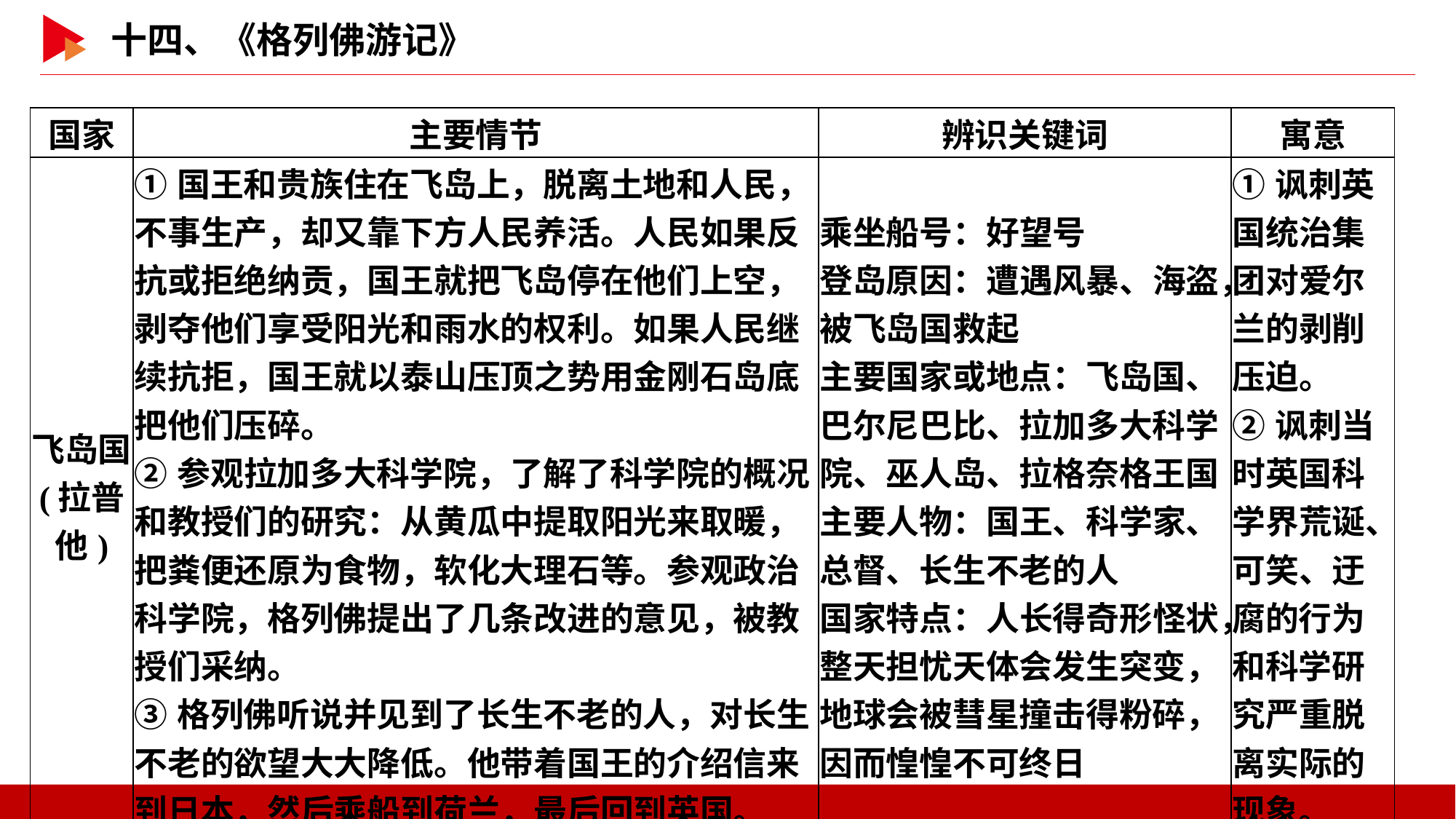

| 国家 | 主要情节 | 辨识关键词 | 寓意 |
| --- | --- | --- | --- |
| 飞岛国 (拉普他) | ①国王和贵族住在飞岛上，脱离土地和人民，不事生产，却又靠下方人民养活。人民如果反抗或拒绝纳贡，国王就把飞岛停在他们上空，剥夺他们享受阳光和雨水的权利。如果人民继续抗拒，国王就以泰山压顶之势用金刚石岛底把他们压碎。 ②参观拉加多大科学院，了解了科学院的概况和教授们的研究：从黄瓜中提取阳光来取暖，把粪便还原为食物，软化大理石等。参观政治科学院，格列佛提出了几条改进的意见，被教授们采纳。 ③格列佛听说并见到了长生不老的人，对长生不老的欲望大大降低。他带着国王的介绍信来到日本，然后乘船到荷兰，最后回到英国。 | 乘坐船号：好望号 登岛原因：遭遇风暴、海盗，被飞岛国救起 主要国家或地点：飞岛国、巴尔尼巴比、拉加多大科学院、巫人岛、拉格奈格王国 主要人物：国王、科学家、总督、长生不老的人 国家特点：人长得奇形怪状，整天担忧天体会发生突变，地球会被彗星撞击得粉碎，因而惶惶不可终日 | ①讽刺英国统治集团对爱尔兰的剥削压迫。 ②讽刺当时英国科学界荒诞、可笑、迂腐的行为和科学研究严重脱离实际的现象。 |